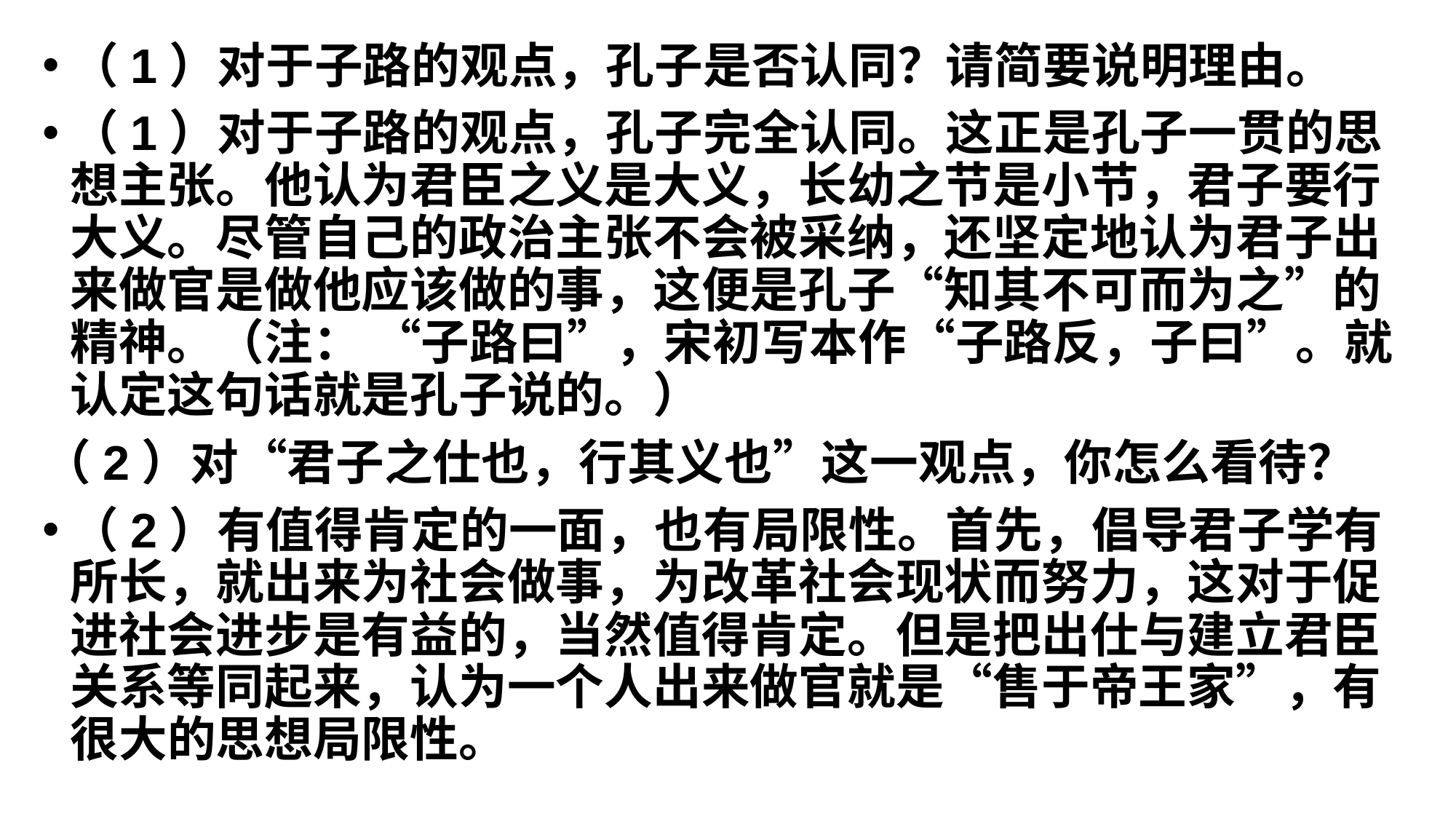

（1）对于子路的观点，孔子是否认同？请简要说明理由。
（1）对于子路的观点，孔子完全认同。这正是孔子一贯的思想主张。他认为君臣之义是大义，长幼之节是小节，君子要行大义。尽管自己的政治主张不会被采纳，还坚定地认为君子出来做官是做他应该做的事，这便是孔子“知其不可而为之”的精神。（注： “子路曰”，宋初写本作“子路反，子曰”。就认定这句话就是孔子说的。）
（2）对“君子之仕也，行其义也”这一观点，你怎么看待？
（2）有值得肯定的一面，也有局限性。首先，倡导君子学有所长，就出来为社会做事，为改革社会现状而努力，这对于促进社会进步是有益的，当然值得肯定。但是把出仕与建立君臣关系等同起来，认为一个人出来做官就是“售于帝王家”，有很大的思想局限性。

#